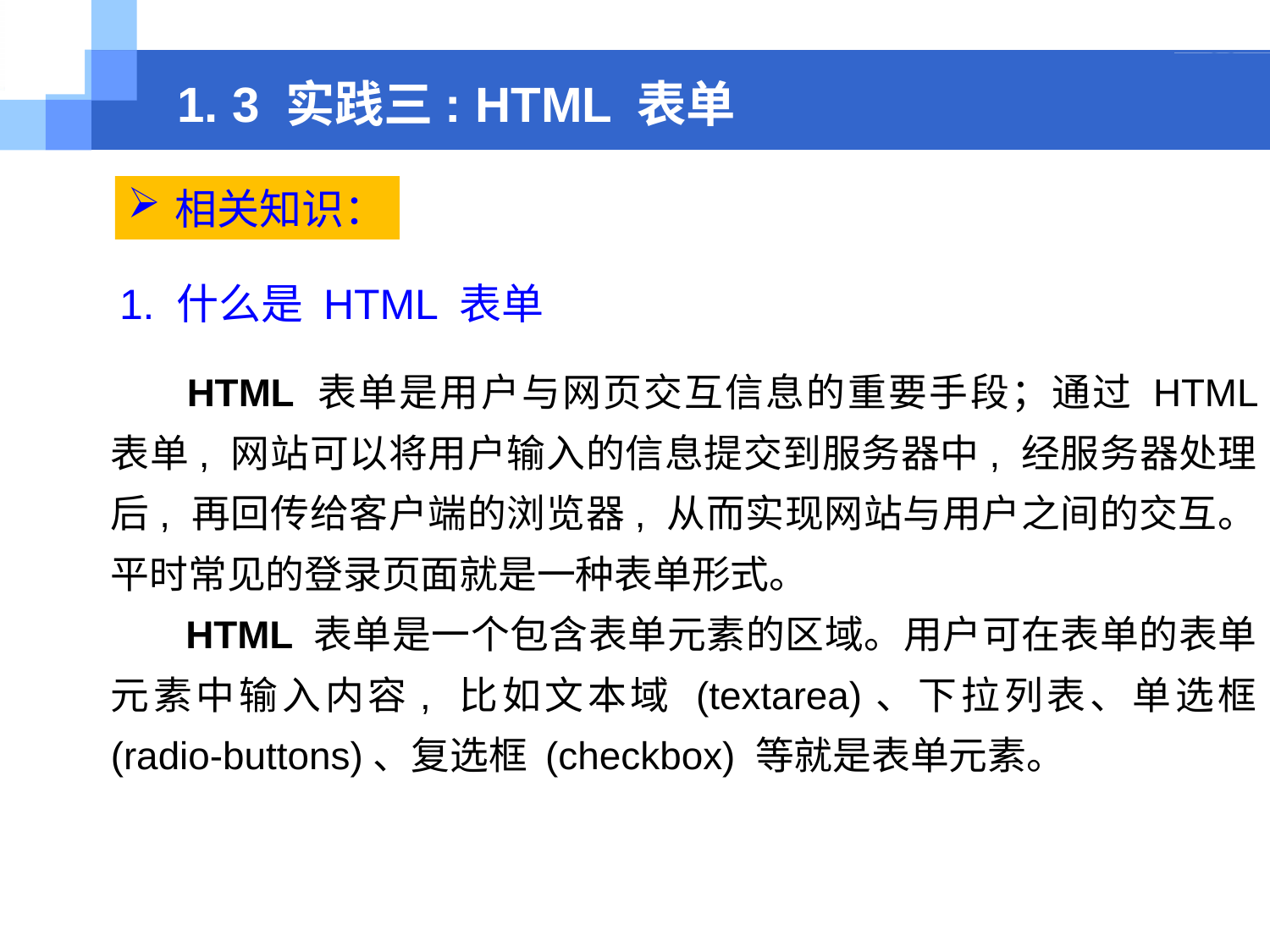

1. 3 实践三: HTML 表单
相关知识：
1. 什么是 HTML 表单
 HTML 表单是用户与网页交互信息的重要手段；通过 HTML 表单, 网站可以将用户输入的信息提交到服务器中, 经服务器处理后, 再回传给客户端的浏览器, 从而实现网站与用户之间的交互。平时常见的登录页面就是一种表单形式。
 HTML 表单是一个包含表单元素的区域。用户可在表单的表单元素中输入内容, 比如文本域 (textarea)、下拉列表、单选框 (radio-buttons)、复选框 (checkbox) 等就是表单元素。